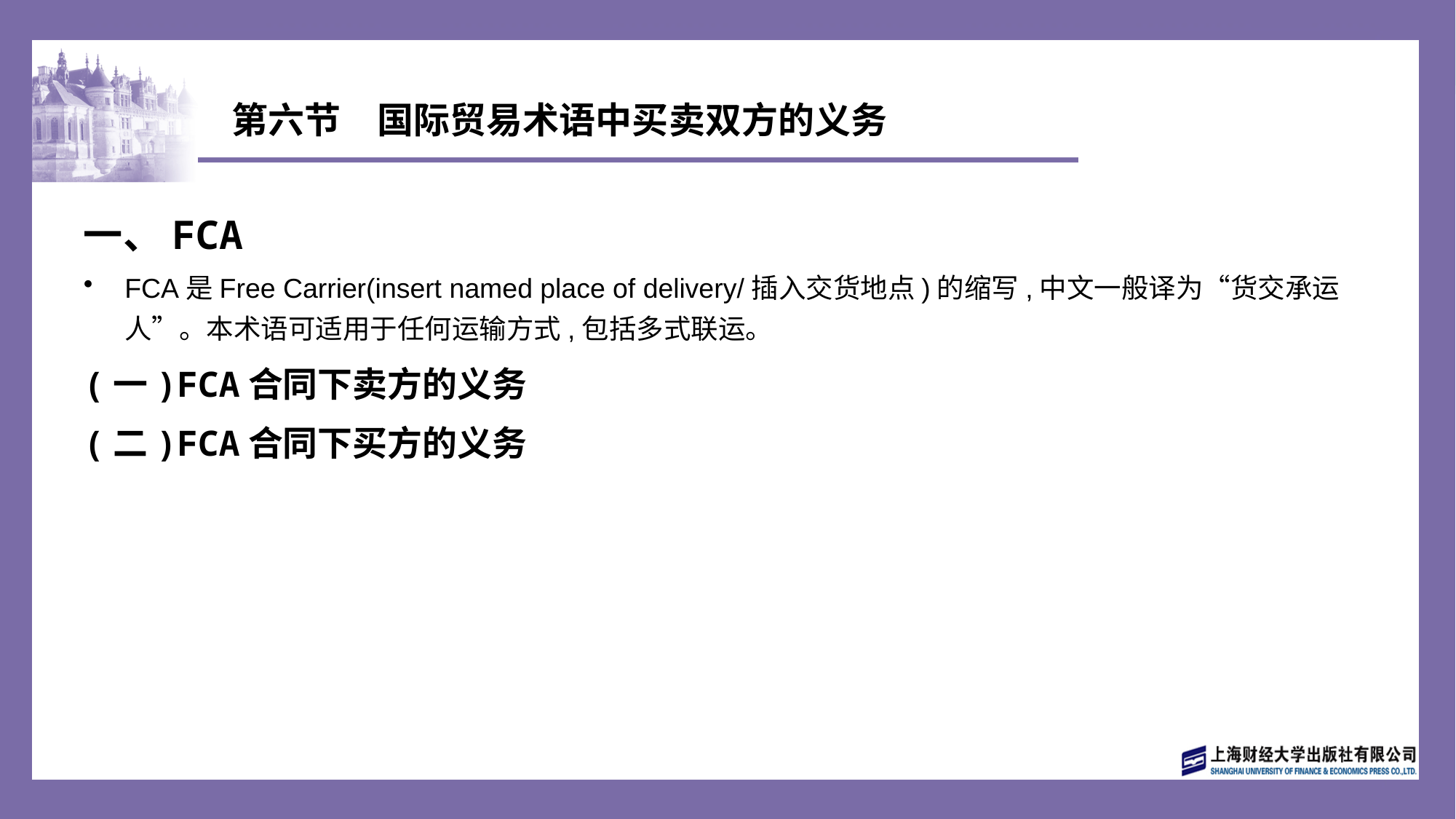

# 第六节　国际贸易术语中买卖双方的义务
一、FCA
FCA是Free Carrier(insert named place of delivery/插入交货地点)的缩写,中文一般译为“货交承运人”。本术语可适用于任何运输方式,包括多式联运。
(一)FCA合同下卖方的义务
(二)FCA合同下买方的义务